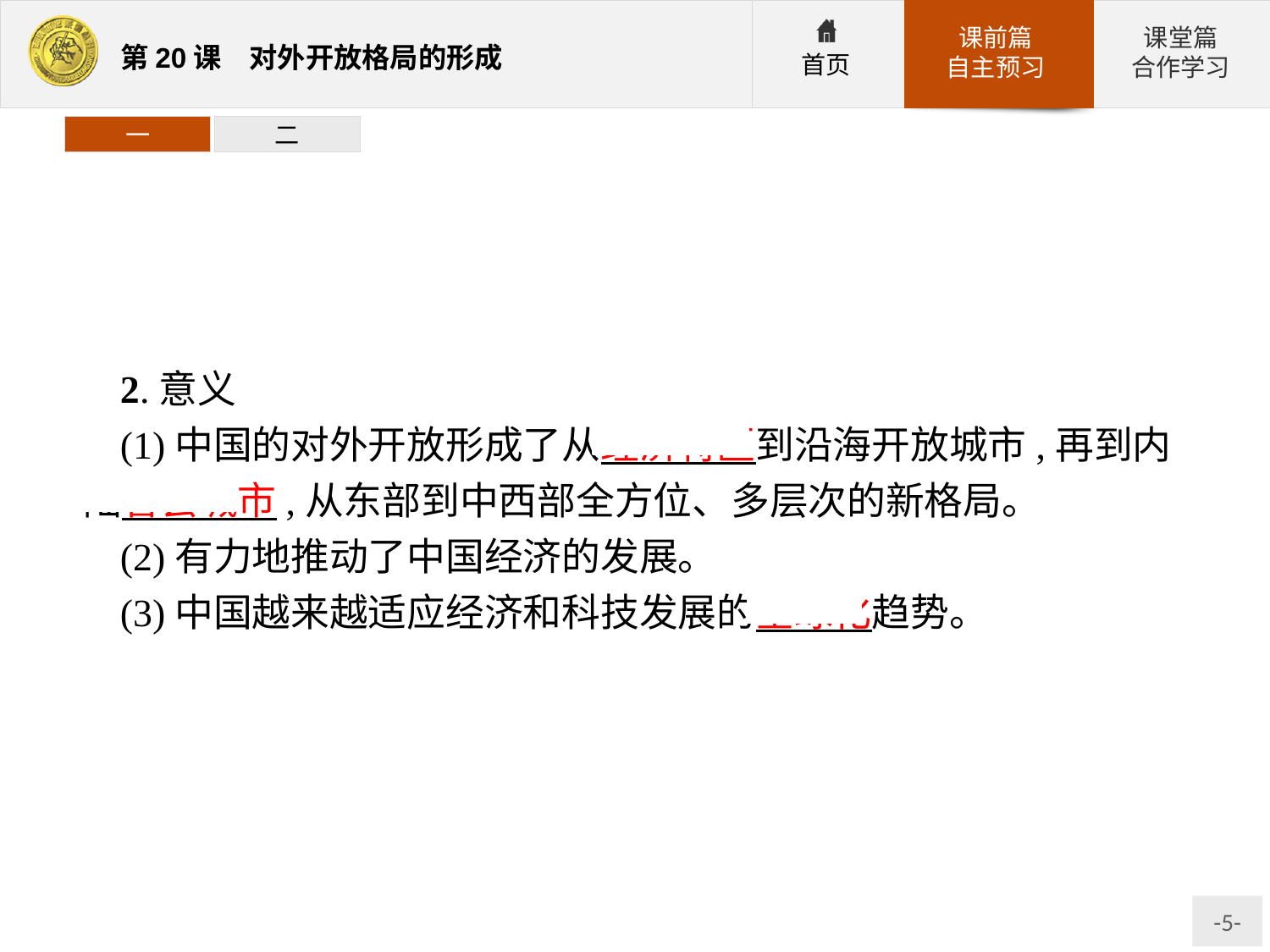

一
二
2.意义
(1)中国的对外开放形成了从经济特区到沿海开放城市,再到内陆省会城市,从东部到中西部全方位、多层次的新格局。
(2)有力地推动了中国经济的发展。
(3)中国越来越适应经济和科技发展的全球化趋势。